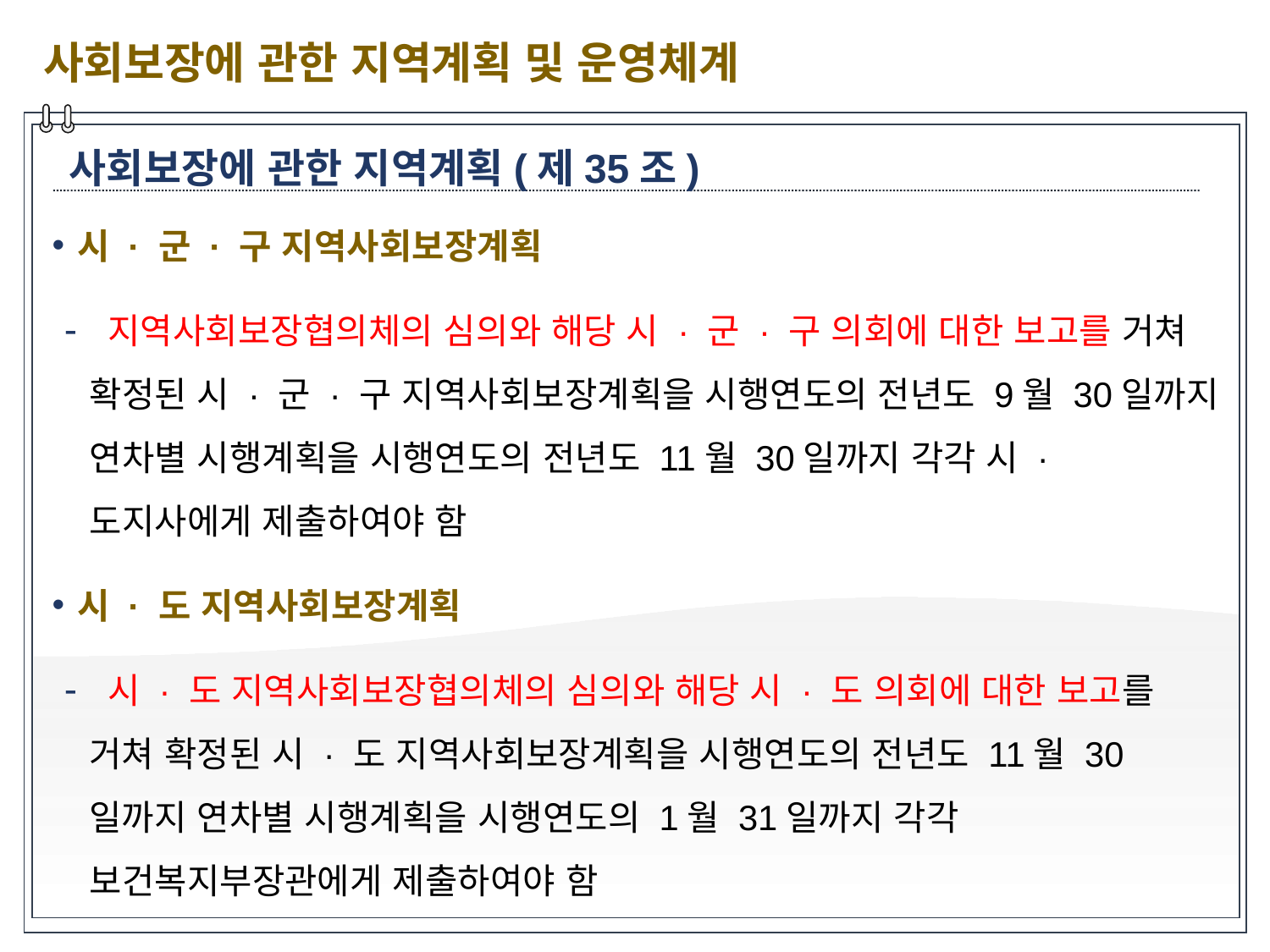

사회보장에 관한 지역계획 및 운영체계

사회보장에 관한 지역계획(제35조)

시 · 군 · 구 지역사회보장계획
 지역사회보장협의체의 심의와 해당 시 · 군 · 구 의회에 대한 보고를 거쳐 확정된 시 · 군 · 구 지역사회보장계획을 시행연도의 전년도 9월 30일까지 연차별 시행계획을 시행연도의 전년도 11월 30일까지 각각 시 · 도지사에게 제출하여야 함
시 · 도 지역사회보장계획
 시 · 도 지역사회보장협의체의 심의와 해당 시 · 도 의회에 대한 보고를 거쳐 확정된 시 · 도 지역사회보장계획을 시행연도의 전년도 11월 30일까지 연차별 시행계획을 시행연도의 1월 31일까지 각각 보건복지부장관에게 제출하여야 함